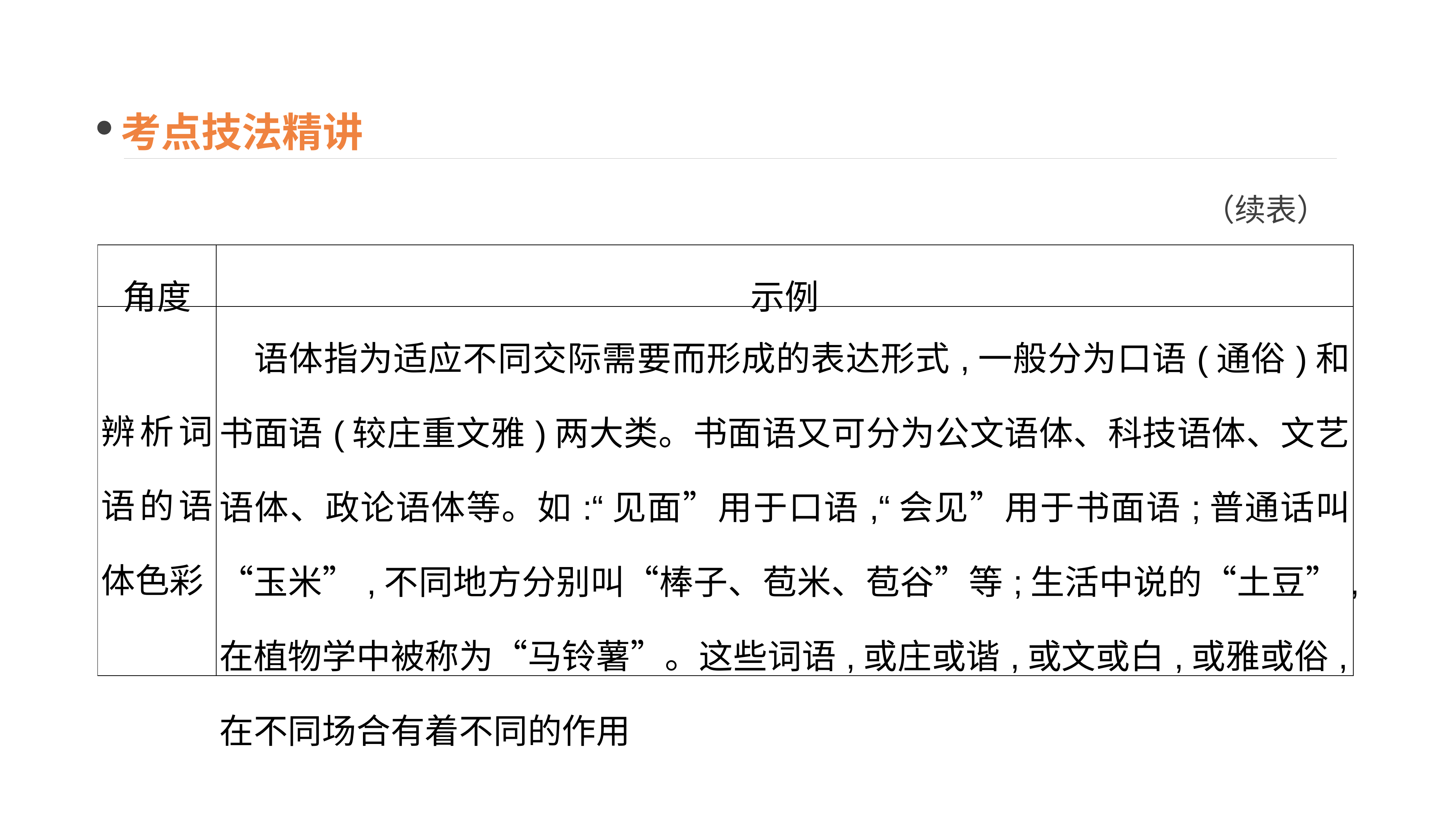

考点技法精讲

（续表）
| 角度 | 示例 |
| --- | --- |
| 辨析词语的语体色彩 | 语体指为适应不同交际需要而形成的表达形式,一般分为口语(通俗)和书面语(较庄重文雅)两大类。书面语又可分为公文语体、科技语体、文艺语体、政论语体等。如:“见面”用于口语,“会见”用于书面语;普通话叫“玉米”,不同地方分别叫“棒子、苞米、苞谷”等;生活中说的“土豆”,在植物学中被称为“马铃薯”。这些词语,或庄或谐,或文或白,或雅或俗,在不同场合有着不同的作用 |